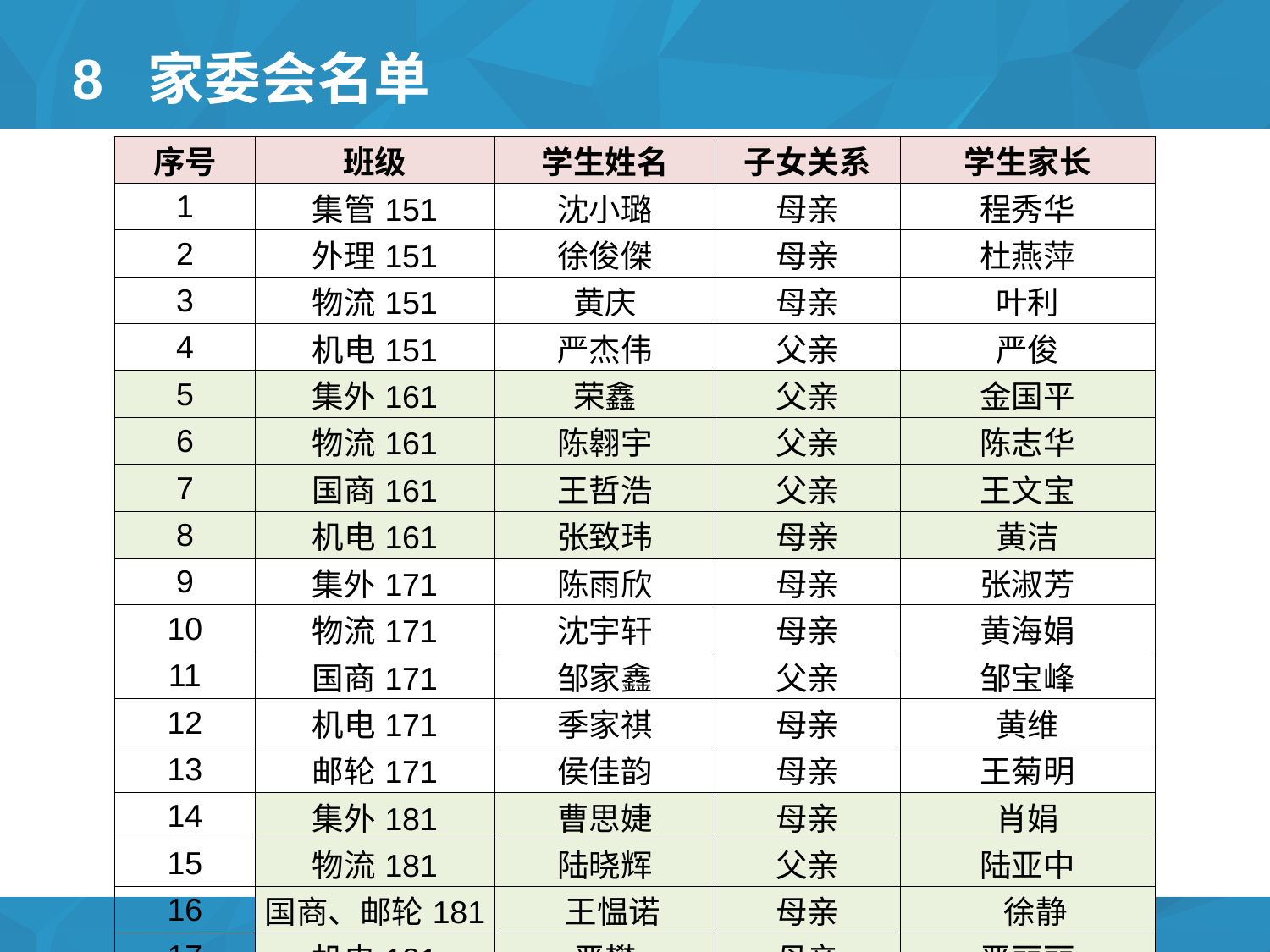

# 8  家委会名单
| 序号 | 班级 | 学生姓名 | 子女关系 | 学生家长 |
| --- | --- | --- | --- | --- |
| 1 | 集管151 | 沈小璐 | 母亲 | 程秀华 |
| 2 | 外理151 | 徐俊傑 | 母亲 | 杜燕萍 |
| 3 | 物流151 | 黄庆 | 母亲 | 叶利 |
| 4 | 机电151 | 严杰伟 | 父亲 | 严俊 |
| 5 | 集外161 | 荣鑫 | 父亲 | 金国平 |
| 6 | 物流161 | 陈翱宇 | 父亲 | 陈志华 |
| 7 | 国商161 | 王哲浩 | 父亲 | 王文宝 |
| 8 | 机电161 | 张致玮 | 母亲 | 黄洁 |
| 9 | 集外171 | 陈雨欣 | 母亲 | 张淑芳 |
| 10 | 物流171 | 沈宇轩 | 母亲 | 黄海娟 |
| 11 | 国商171 | 邹家鑫 | 父亲 | 邹宝峰 |
| 12 | 机电171 | 季家祺 | 母亲 | 黄维 |
| 13 | 邮轮171 | 侯佳韵 | 母亲 | 王菊明 |
| 14 | 集外181 | 曹思婕 | 母亲 | 肖娟 |
| 15 | 物流181 | 陆晓辉 | 父亲 | 陆亚中 |
| 16 | 国商、邮轮181 | 王愠诺 | 母亲 | 徐静 |
| 17 | 机电181 | 严樊 | 母亲 | 严丽丽 |
| 18 | 机电一体化181 | 邹烨乐 | 父亲 | 邹炜 |